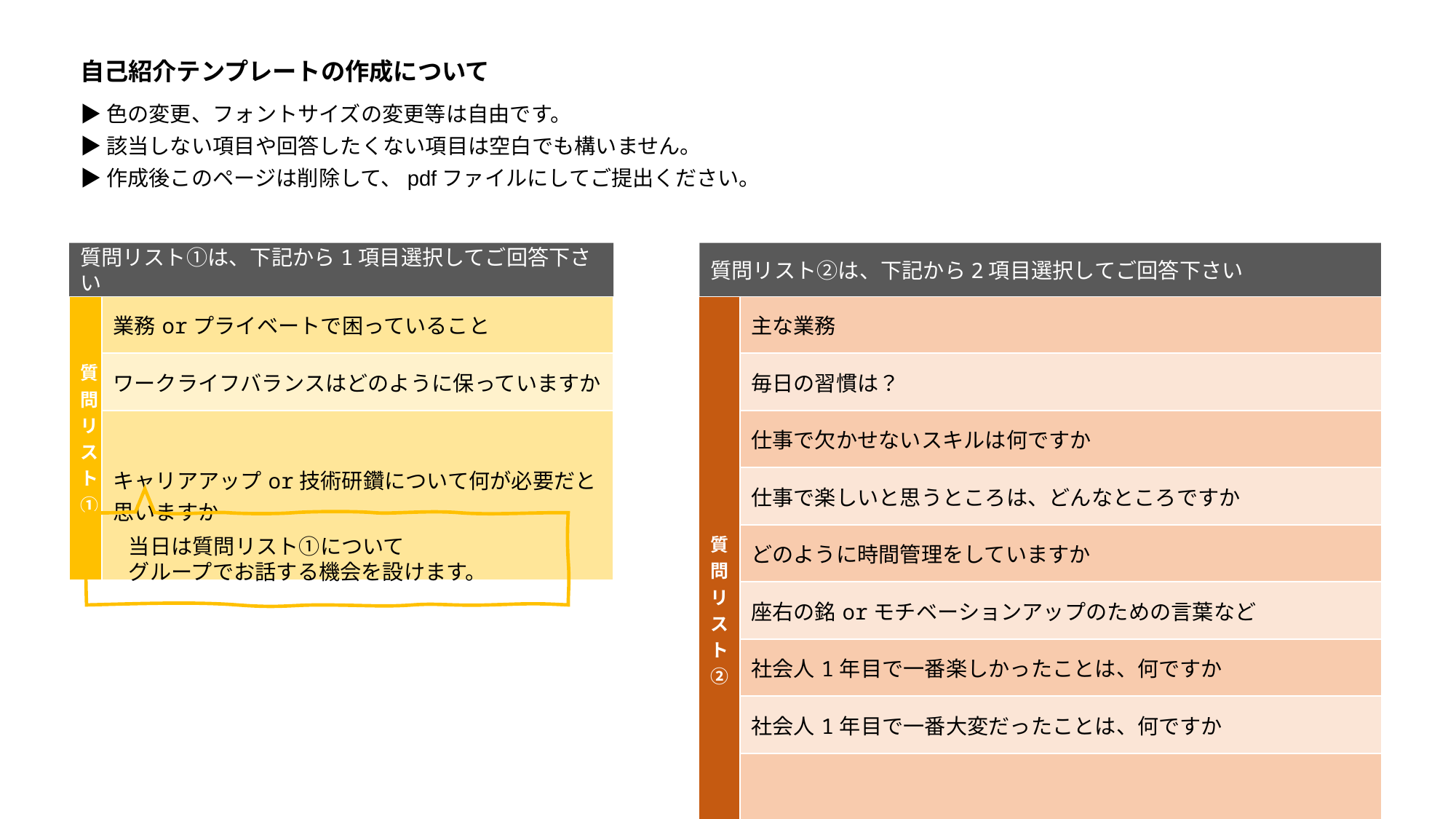

自己紹介テンプレートの作成について
▶色の変更、フォントサイズの変更等は自由です。
▶該当しない項目や回答したくない項目は空白でも構いません。
▶作成後このページは削除して、pdfファイルにしてご提出ください。
質問リスト①は、下記から1項目選択してご回答下さい
質問リスト②は、下記から2項目選択してご回答下さい
| 質問リスト① | 業務orプライベートで困っていること |
| --- | --- |
|  | ワークライフバランスはどのように保っていますか |
|  | キャリアアップor技術研鑽について何が必要だと思いますか |
| 質問リスト② | 主な業務 |
| --- | --- |
| 質問リスト② | 毎日の習慣は？ |
|  | 仕事で欠かせないスキルは何ですか |
|  | 仕事で楽しいと思うところは、どんなところですか |
|  | どのように時間管理をしていますか |
|  | 座右の銘orモチベーションアップのための言葉など |
|  | 社会人1年目で一番楽しかったことは、何ですか |
|  | 社会人1年目で一番大変だったことは、何ですか |
|  | 社会人1年目の自分にメッセージを送れたらなんて送りますか |

当日は質問リスト①について
グループでお話する機会を設けます。